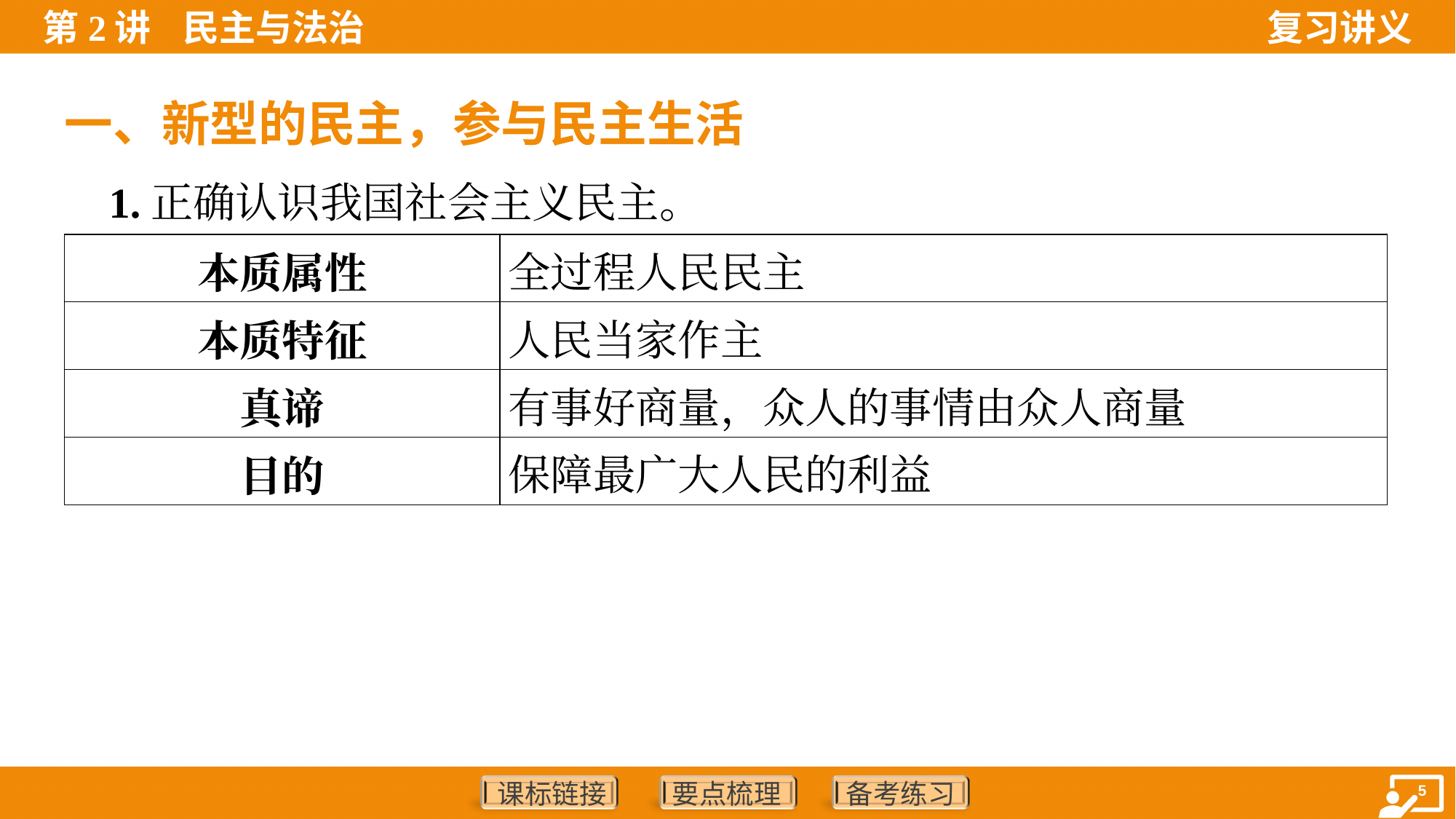

一、新型的民主，参与民主生活
    1.正确认识我国社会主义民主。
| 本质属性 | 全过程人民民主 |
| --- | --- |
| 本质特征 | 人民当家作主 |
| 真谛 | 有事好商量，众人的事情由众人商量 |
| 目的 | 保障最广大人民的利益 |